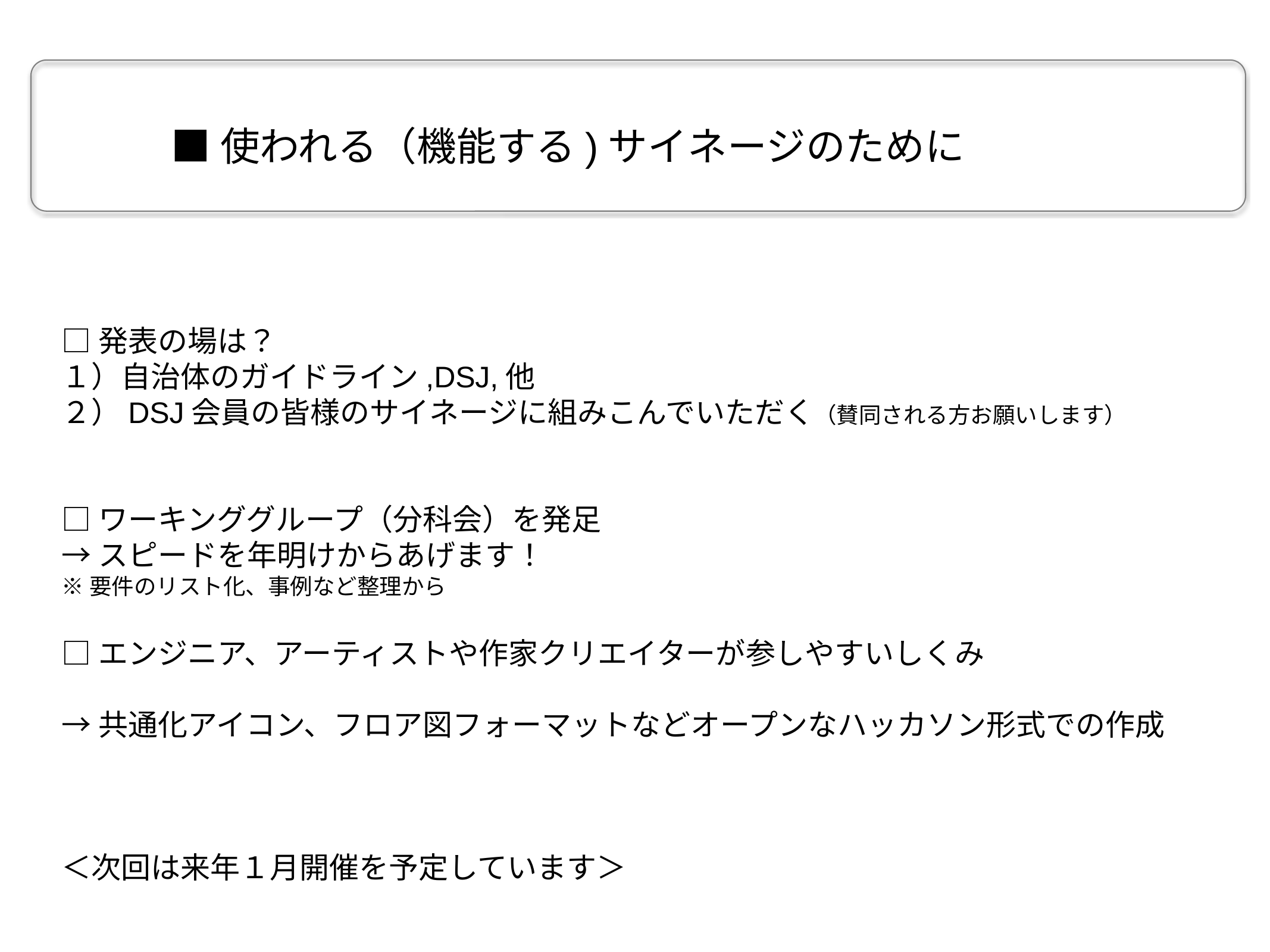

■使われる（機能する)サイネージのために

□発表の場は？
１）自治体のガイドライン,DSJ,他
２）DSJ会員の皆様のサイネージに組みこんでいただく（賛同される方お願いします）

□ワーキンググループ（分科会）を発足
→スピードを年明けからあげます！
※要件のリスト化、事例など整理から

□エンジニア、アーティストや作家クリエイターが参しやすいしくみ

→共通化アイコン、フロア図フォーマットなどオープンなハッカソン形式での作成

＜次回は来年１月開催を予定しています＞